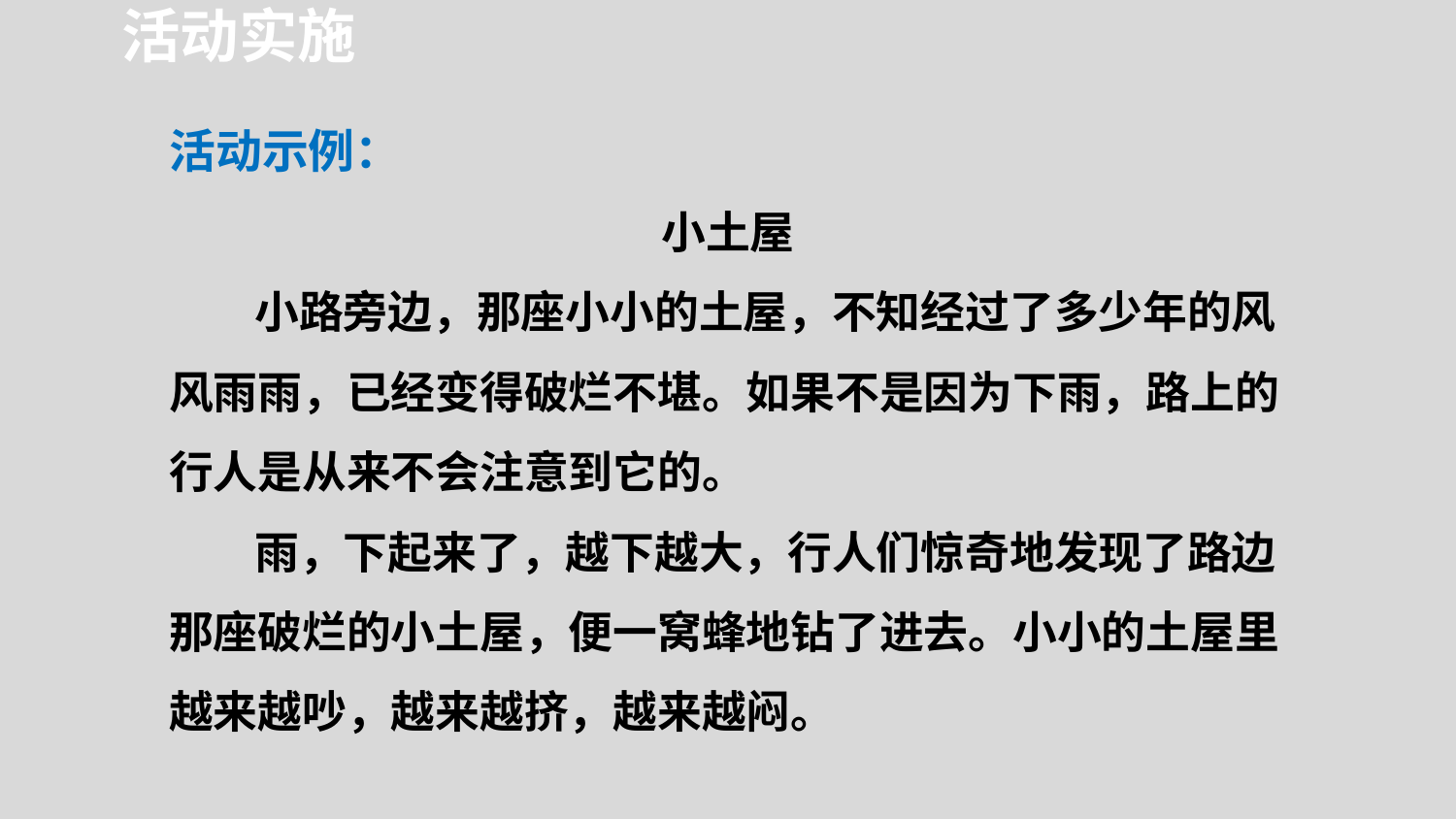

活动实施
活动示例：
小土屋
小路旁边，那座小小的土屋，不知经过了多少年的风风雨雨，已经变得破烂不堪。如果不是因为下雨，路上的行人是从来不会注意到它的。
雨，下起来了，越下越大，行人们惊奇地发现了路边那座破烂的小土屋，便一窝蜂地钻了进去。小小的土屋里越来越吵，越来越挤，越来越闷。